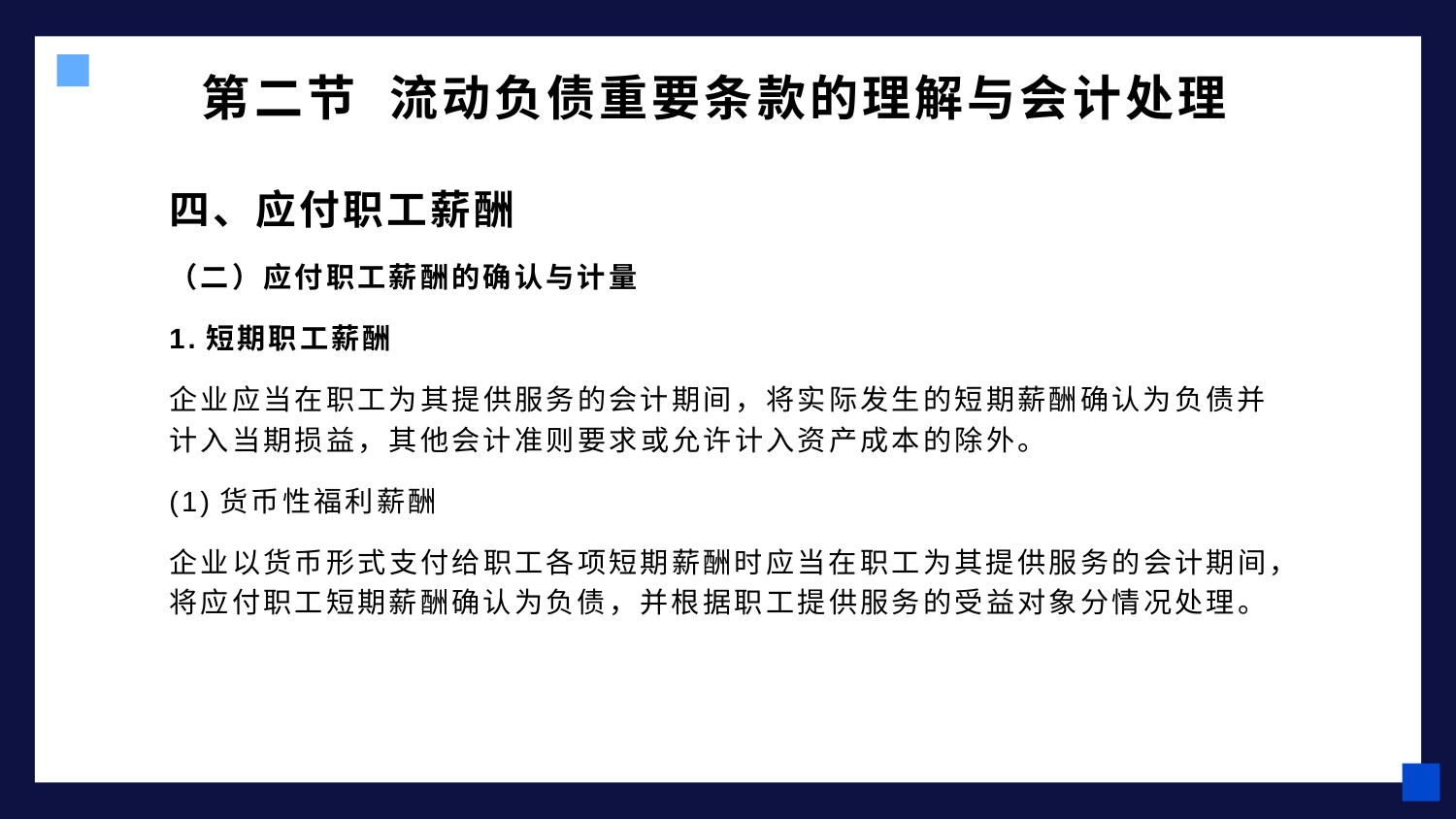

# 第二节  流动负债重要条款的理解与会计处理
四、应付职工薪酬
（二）应付职工薪酬的确认与计量
1.短期职工薪酬
企业应当在职工为其提供服务的会计期间，将实际发生的短期薪酬确认为负债并计入当期损益，其他会计准则要求或允许计入资产成本的除外。
(1)货币性福利薪酬
企业以货币形式支付给职工各项短期薪酬时应当在职工为其提供服务的会计期间，将应付职工短期薪酬确认为负债，并根据职工提供服务的受益对象分情况处理。